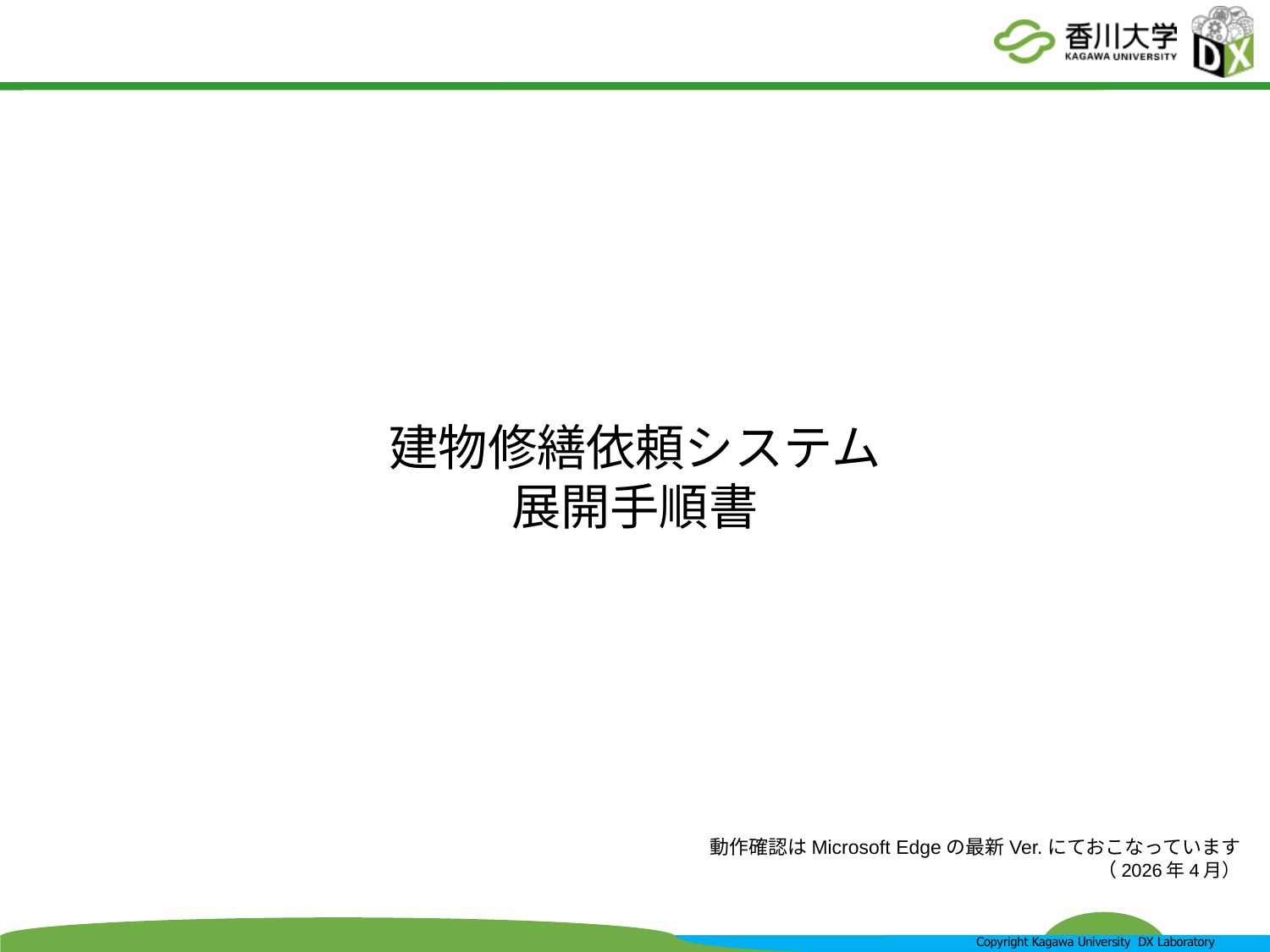

# 建物修繕依頼システム 展開手順書
動作確認はMicrosoft Edgeの最新Ver.にておこなっています
（2026年4月）